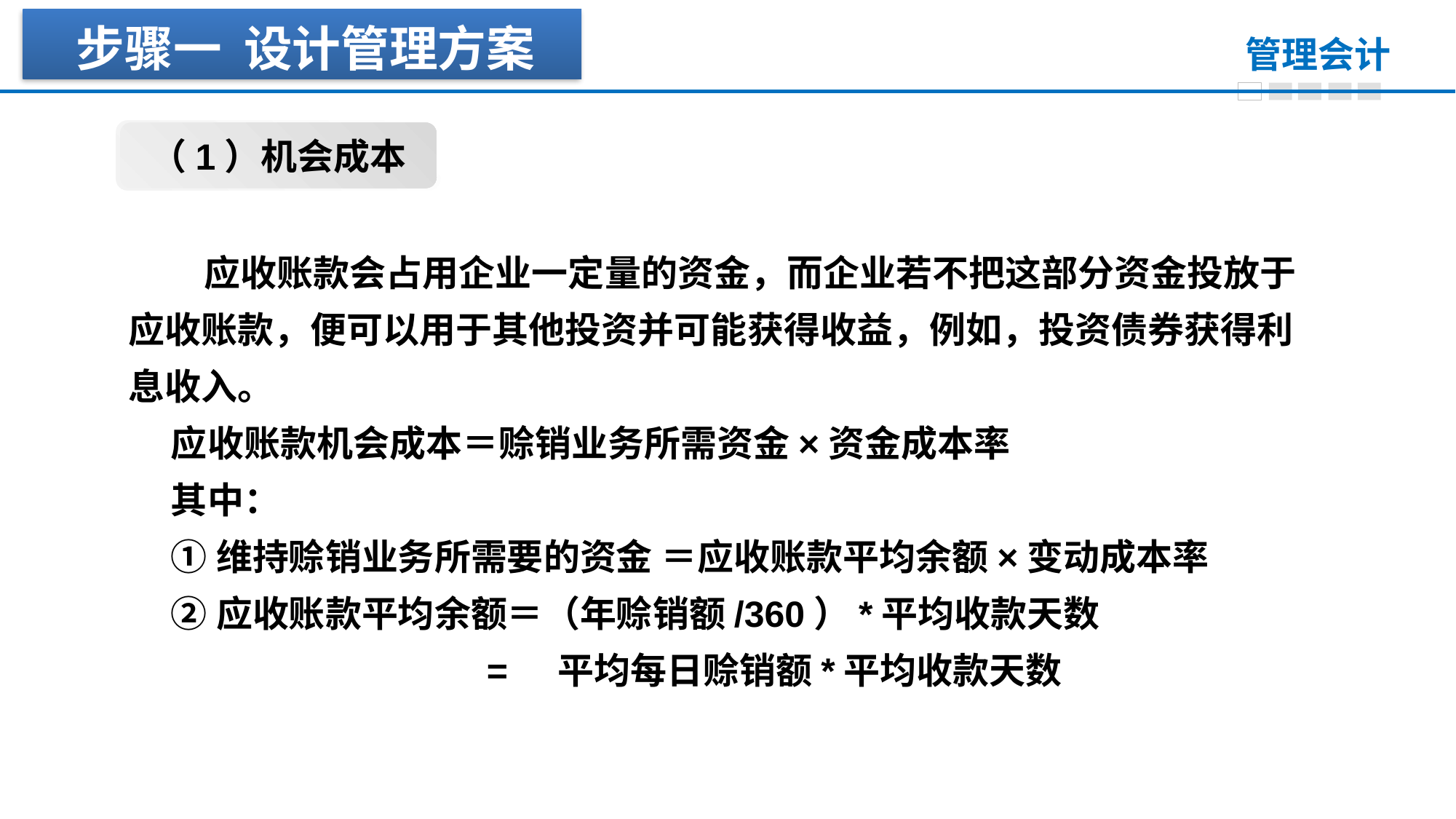

步骤一  设计管理方案

（1）机会成本

   应收账款会占用企业一定量的资金，而企业若不把这部分资金投放于应收账款，便可以用于其他投资并可能获得收益，例如，投资债券获得利息收入。
应收账款机会成本＝赊销业务所需资金×资金成本率
其中：
①维持赊销业务所需要的资金 ＝应收账款平均余额×变动成本率
②应收账款平均余额＝（年赊销额/360）*平均收款天数
                               =    平均每日赊销额*平均收款天数